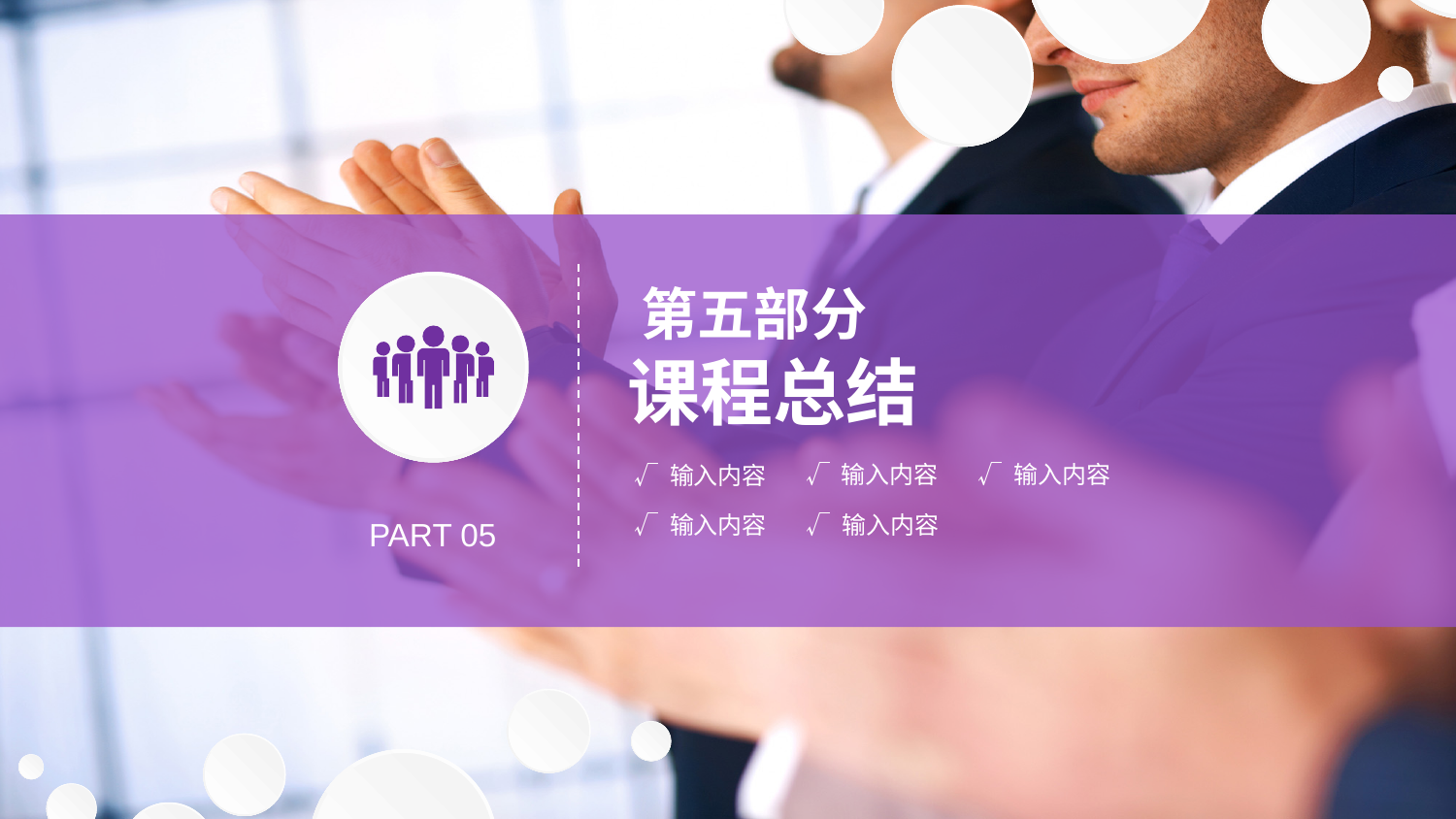

第五部分
课程总结

√ 输入内容
√ 输入内容

√ 输入内容

√ 输入内容

√ 输入内容
PART 05

延迟符